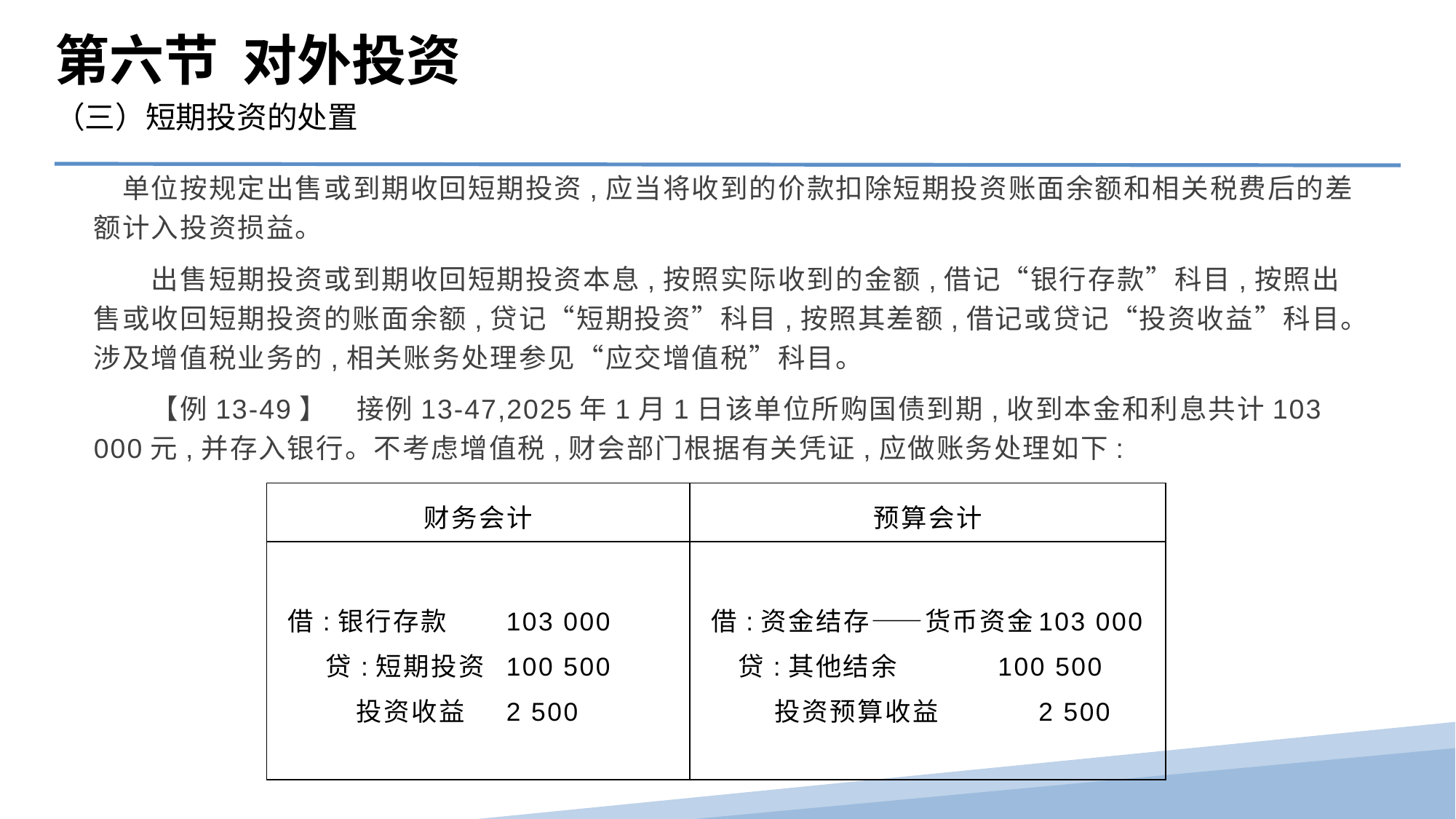

第六节  对外投资
（三）短期投资的处置
　单位按规定出售或到期收回短期投资,应当将收到的价款扣除短期投资账面余额和相关税费后的差额计入投资损益。
　　出售短期投资或到期收回短期投资本息,按照实际收到的金额,借记“银行存款”科目,按照出售或收回短期投资的账面余额,贷记“短期投资”科目,按照其差额,借记或贷记“投资收益”科目。涉及增值税业务的,相关账务处理参见“应交增值税”科目。
　　【例13-49】　接例13-47,2025年1月1日该单位所购国债到期,收到本金和利息共计103 000元,并存入银行。不考虑增值税,财会部门根据有关凭证,应做账务处理如下:
| 财务会计 | 预算会计 |
| --- | --- |
| 借:银行存款 103 000 贷:短期投资 100 500 投资收益 2 500 | 借:资金结存——货币资金 103 000 贷:其他结余 100 500 投资预算收益 2 500 |